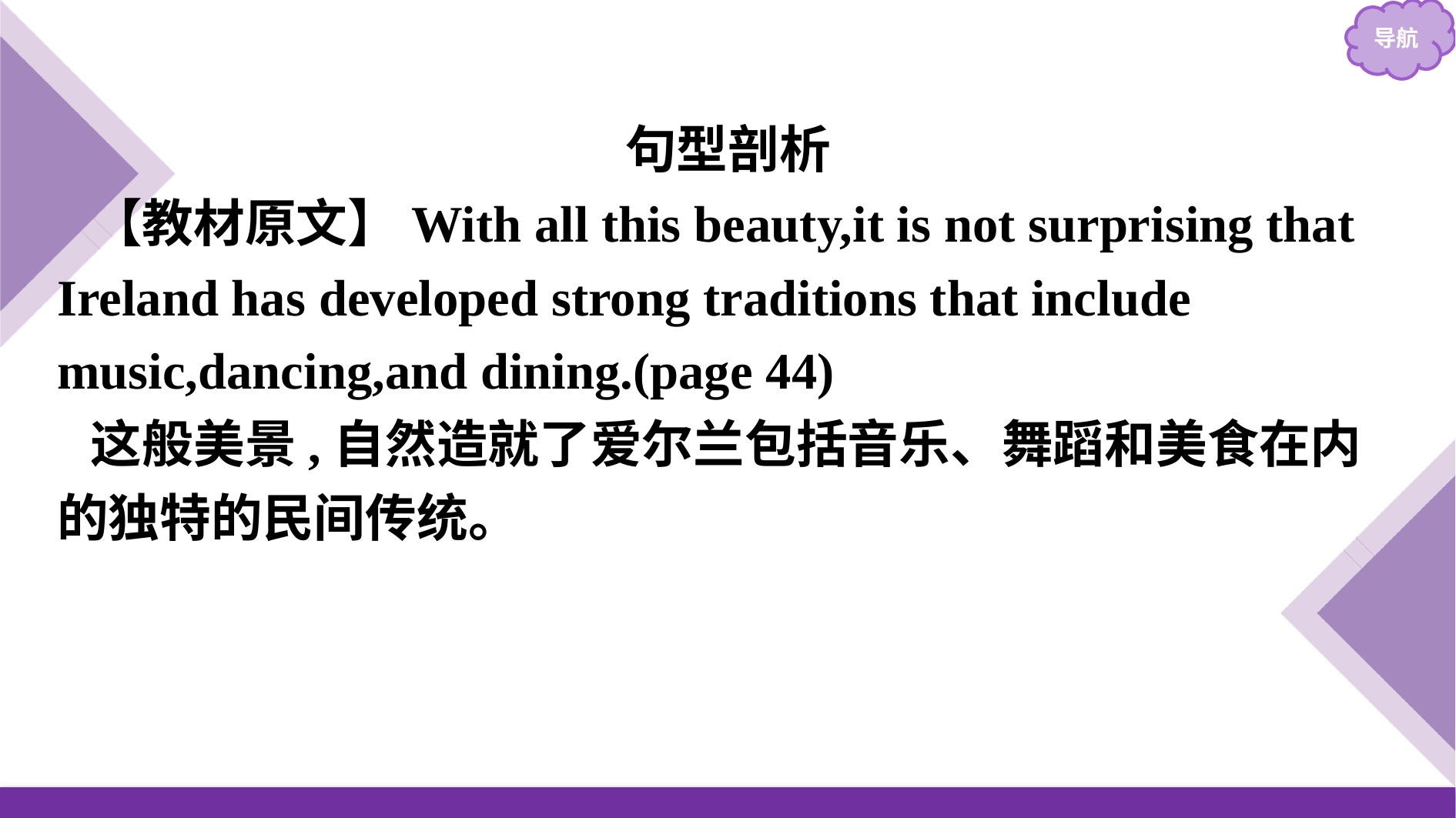

句型剖析
【教材原文】With all this beauty,it is not surprising that Ireland has developed strong traditions that include music,dancing,and dining.(page 44)
这般美景,自然造就了爱尔兰包括音乐、舞蹈和美食在内的独特的民间传统。